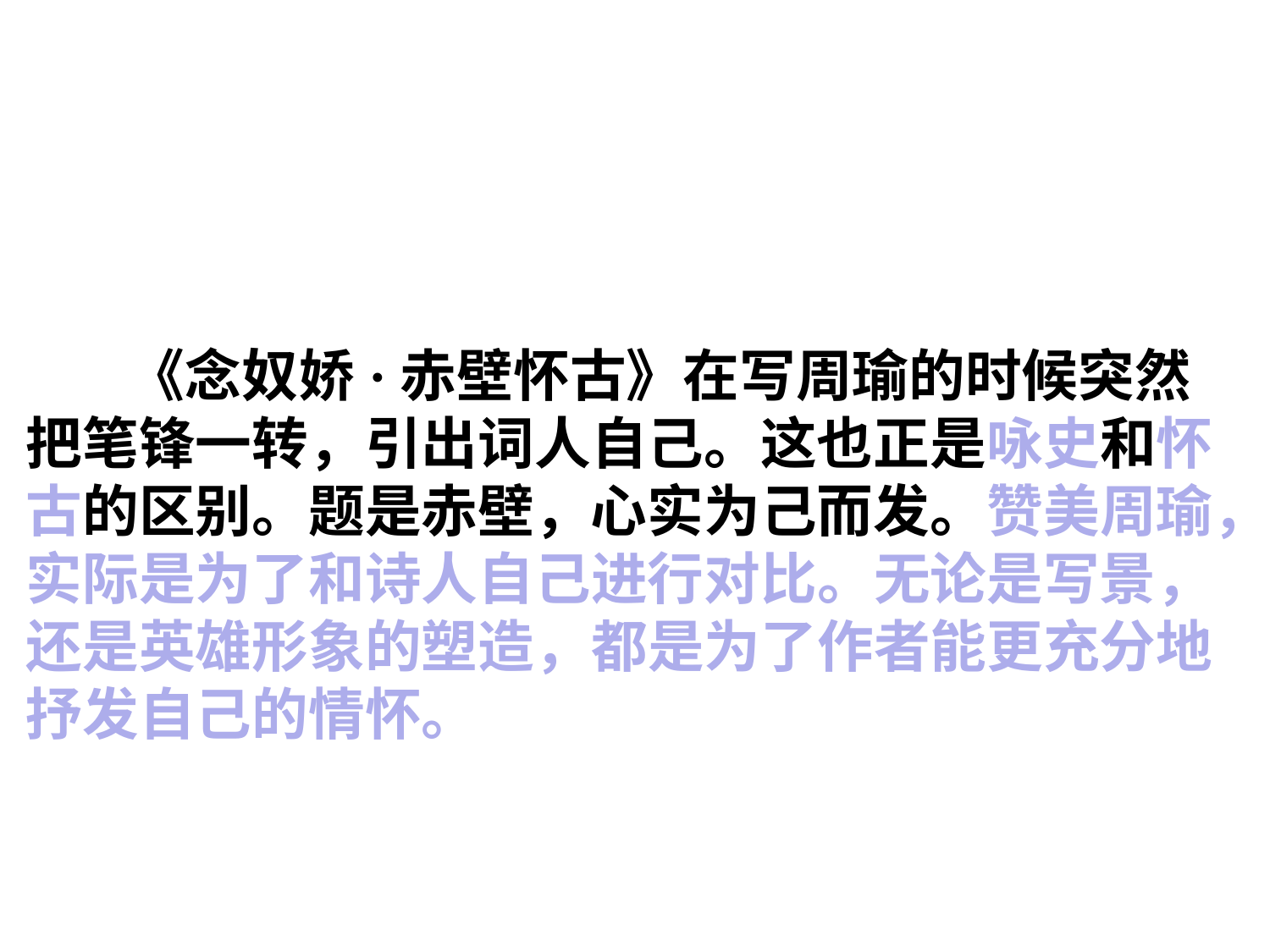

《念奴娇·赤壁怀古》在写周瑜的时候突然把笔锋一转，引出词人自己。这也正是咏史和怀古的区别。题是赤壁，心实为己而发。赞美周瑜，实际是为了和诗人自己进行对比。无论是写景，还是英雄形象的塑造，都是为了作者能更充分地抒发自己的情怀。